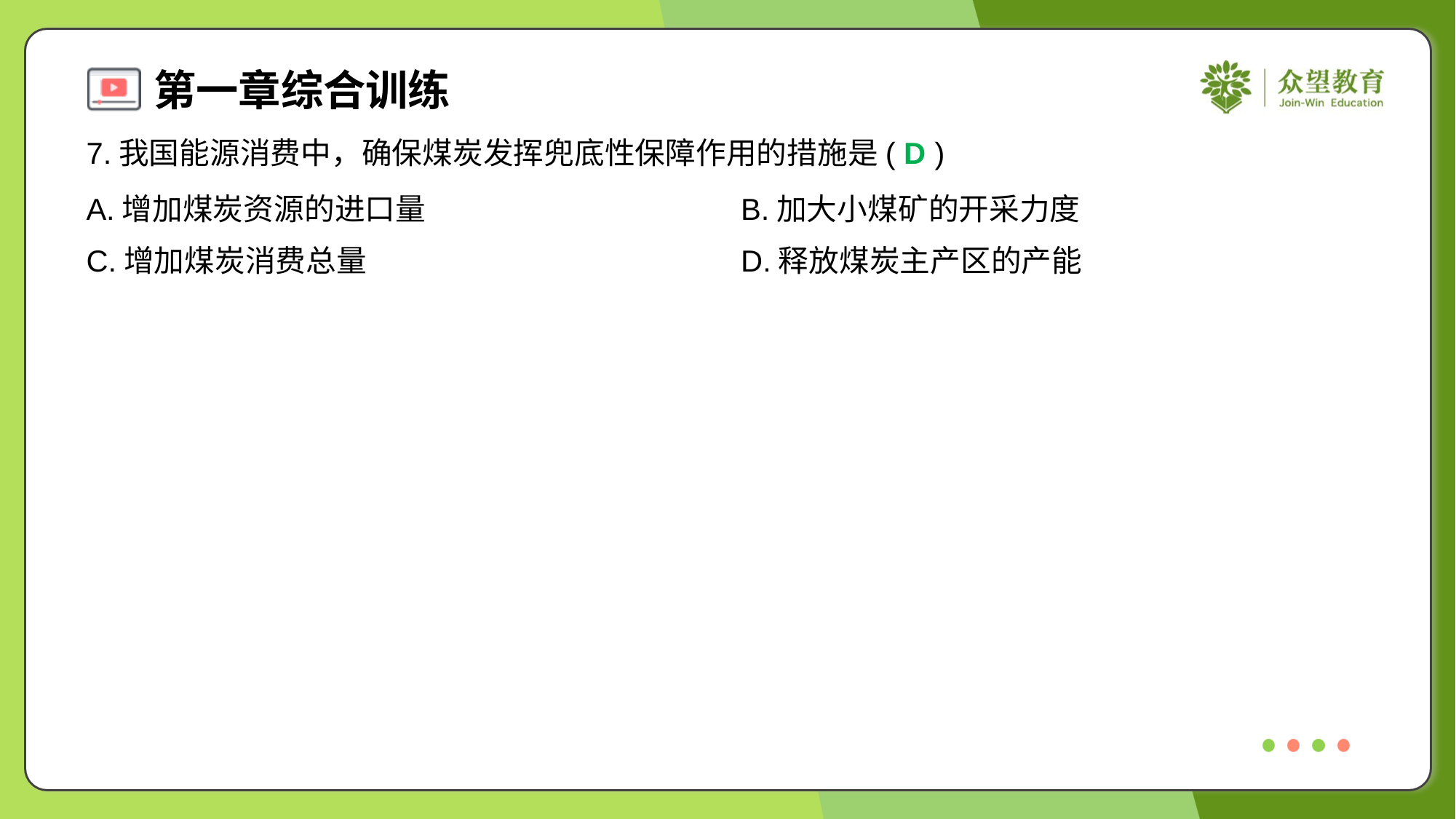

7.我国能源消费中，确保煤炭发挥兜底性保障作用的措施是(     )
D
A.增加煤炭资源的进口量	B.加大小煤矿的开采力度
C.增加煤炭消费总量	D.释放煤炭主产区的产能